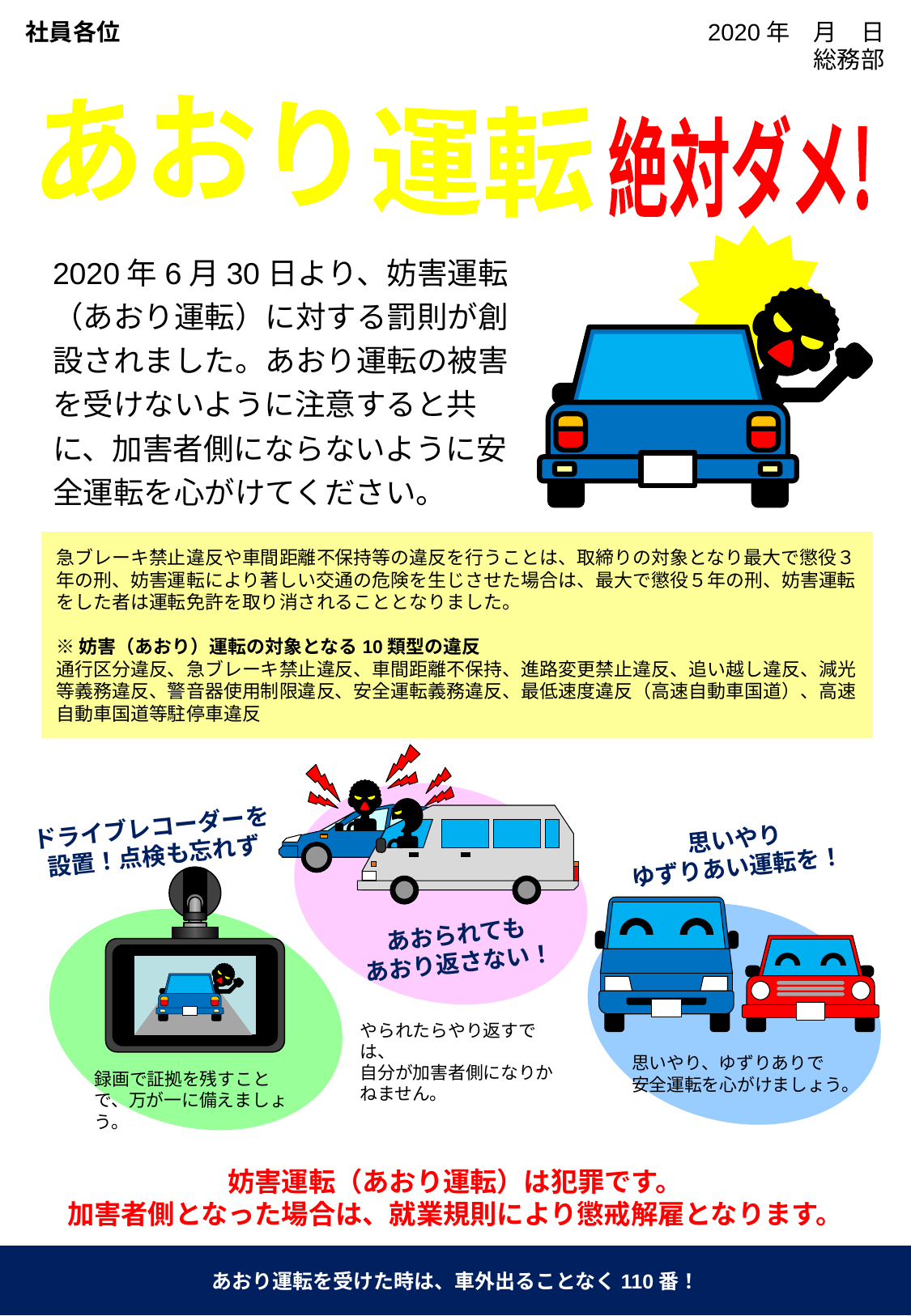

社員各位
2020年　月　日
総務部
あおり運転
絶対ダメ!

2020年6月30日より、妨害運転（あおり運転）に対する罰則が創設されました。あおり運転の被害を受けないように注意すると共に、加害者側にならないように安全運転を心がけてください。

急ブレーキ禁止違反や車間距離不保持等の違反を行うことは、取締りの対象となり最大で懲役３年の刑、妨害運転により著しい交通の危険を生じさせた場合は、最大で懲役５年の刑、妨害運転をした者は運転免許を取り消されることとなりました。

※妨害（あおり）運転の対象となる10類型の違反
通行区分違反、急ブレーキ禁止違反、車間距離不保持、進路変更禁止違反、追い越し違反、減光等義務違反、警音器使用制限違反、安全運転義務違反、最低速度違反（高速自動車国道）、高速自動車国道等駐停車違反

あおられても
あおり返さない！

ドライブレコーダーを
設置！点検も忘れず

思いやり
ゆずりあい運転を！

やられたらやり返すでは、
自分が加害者側になりかねません。
思いやり、ゆずりありで
安全運転を心がけましょう。
録画で証拠を残すことで、万が一に備えましょう。
妨害運転（あおり運転）は犯罪です。
加害者側となった場合は、就業規則により懲戒解雇となります。

あおり運転を受けた時は、車外出ることなく110番！